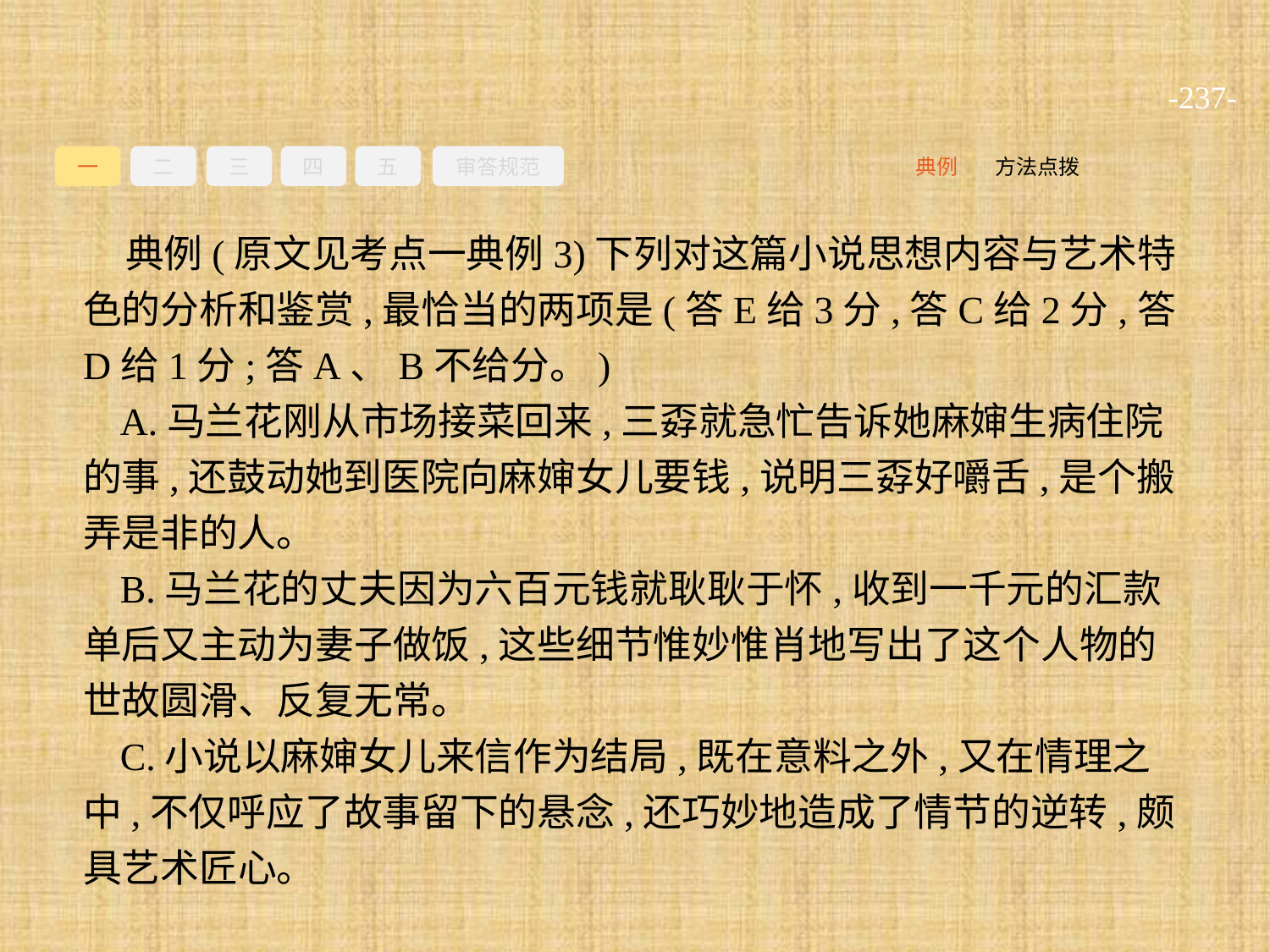

-237-
一
二
三
四
五
审答规范
方法点拨
典例
典例(原文见考点一典例3)下列对这篇小说思想内容与艺术特色的分析和鉴赏,最恰当的两项是(答E给3分,答C给2分,答D给1分;答A、B不给分。)
A.马兰花刚从市场接菜回来,三孬就急忙告诉她麻婶生病住院的事,还鼓动她到医院向麻婶女儿要钱,说明三孬好嚼舌,是个搬弄是非的人。
B.马兰花的丈夫因为六百元钱就耿耿于怀,收到一千元的汇款单后又主动为妻子做饭,这些细节惟妙惟肖地写出了这个人物的世故圆滑、反复无常。
C.小说以麻婶女儿来信作为结局,既在意料之外,又在情理之中,不仅呼应了故事留下的悬念,还巧妙地造成了情节的逆转,颇具艺术匠心。